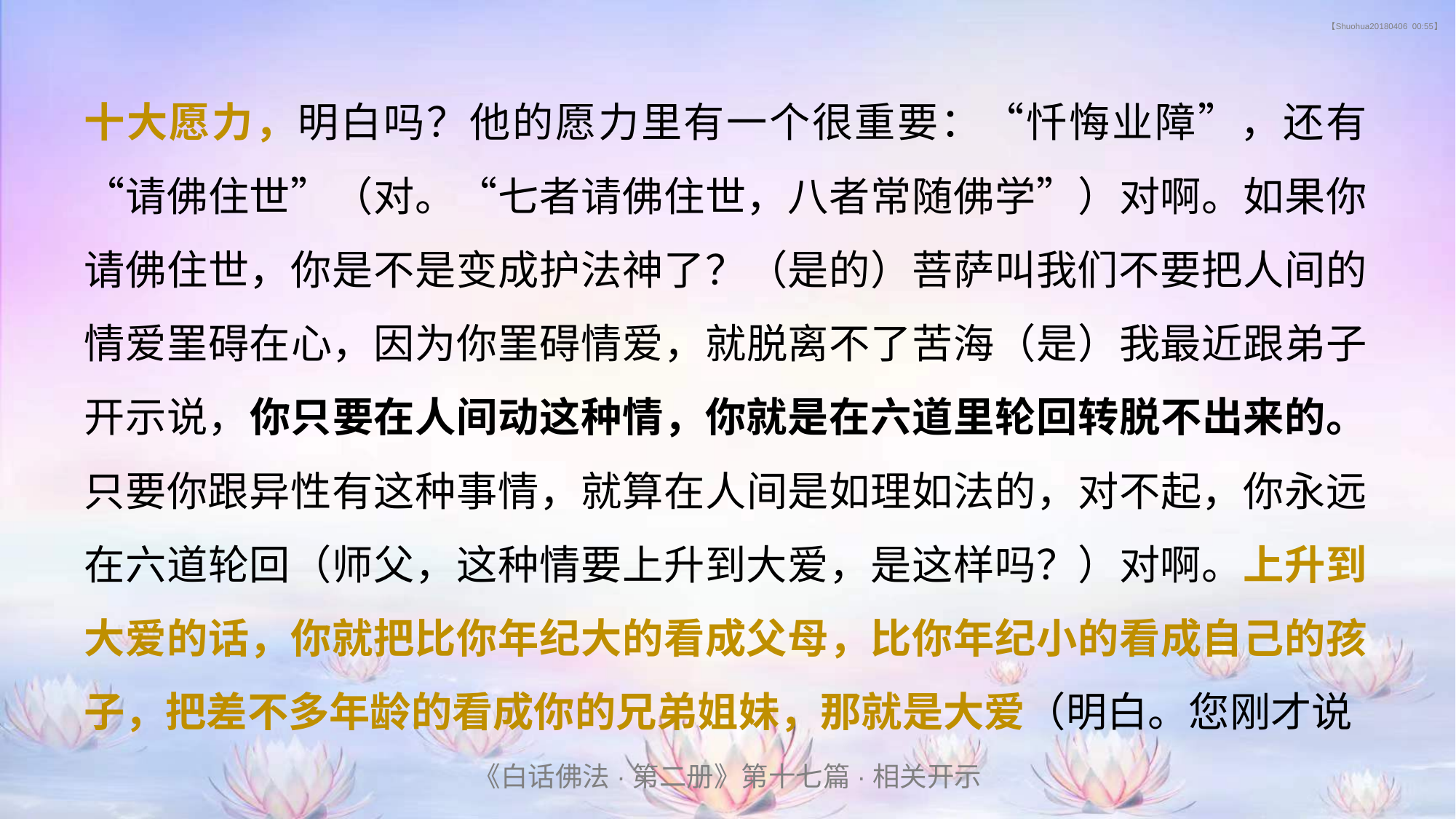

# 【Shuohua20180406  00:55】
十大愿力，明白吗？他的愿力里有一个很重要：“忏悔业障”，还有“请佛住世”（对。“七者请佛住世，八者常随佛学”）对啊。如果你请佛住世，你是不是变成护法神了？（是的）菩萨叫我们不要把人间的情爱罣碍在心，因为你罣碍情爱，就脱离不了苦海（是）我最近跟弟子开示说，你只要在人间动这种情，你就是在六道里轮回转脱不出来的。只要你跟异性有这种事情，就算在人间是如理如法的，对不起，你永远在六道轮回（师父，这种情要上升到大爱，是这样吗？）对啊。上升到大爱的话，你就把比你年纪大的看成父母，比你年纪小的看成自己的孩子，把差不多年龄的看成你的兄弟姐妹，那就是大爱（明白。您刚才说
《白话佛法·第二册》第十七篇·相关开示